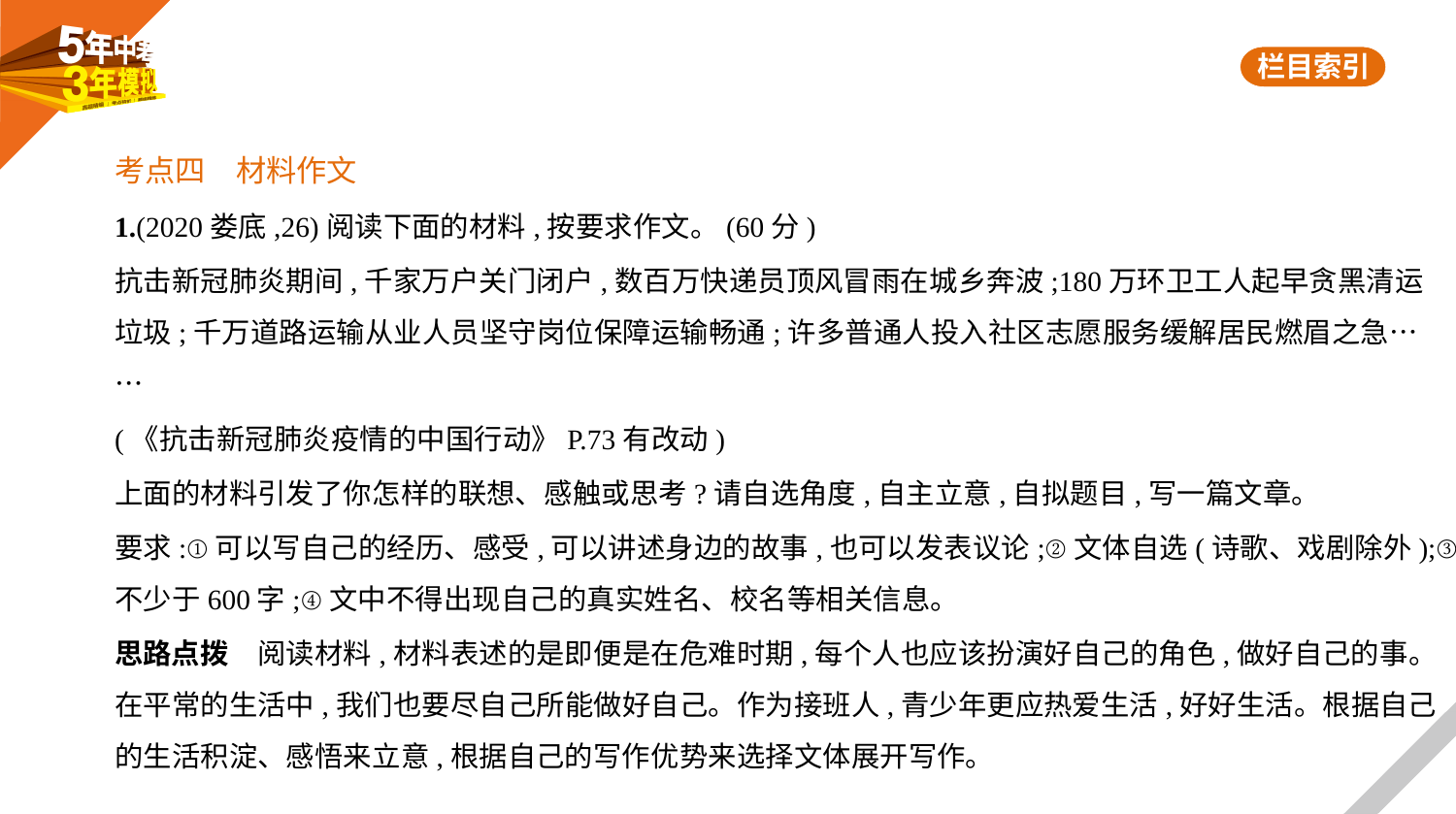

考点四　材料作文
1.(2020娄底,26)阅读下面的材料,按要求作文。(60分)
抗击新冠肺炎期间,千家万户关门闭户,数百万快递员顶风冒雨在城乡奔波;180万环卫工人起早贪黑清运
垃圾;千万道路运输从业人员坚守岗位保障运输畅通;许多普通人投入社区志愿服务缓解居民燃眉之急…
…
(《抗击新冠肺炎疫情的中国行动》P.73有改动)
上面的材料引发了你怎样的联想、感触或思考?请自选角度,自主立意,自拟题目,写一篇文章。
要求:①可以写自己的经历、感受,可以讲述身边的故事,也可以发表议论;②文体自选(诗歌、戏剧除外);③
不少于600字;④文中不得出现自己的真实姓名、校名等相关信息。
思路点拨　阅读材料,材料表述的是即便是在危难时期,每个人也应该扮演好自己的角色,做好自己的事。
在平常的生活中,我们也要尽自己所能做好自己。作为接班人,青少年更应热爱生活,好好生活。根据自己
的生活积淀、感悟来立意,根据自己的写作优势来选择文体展开写作。